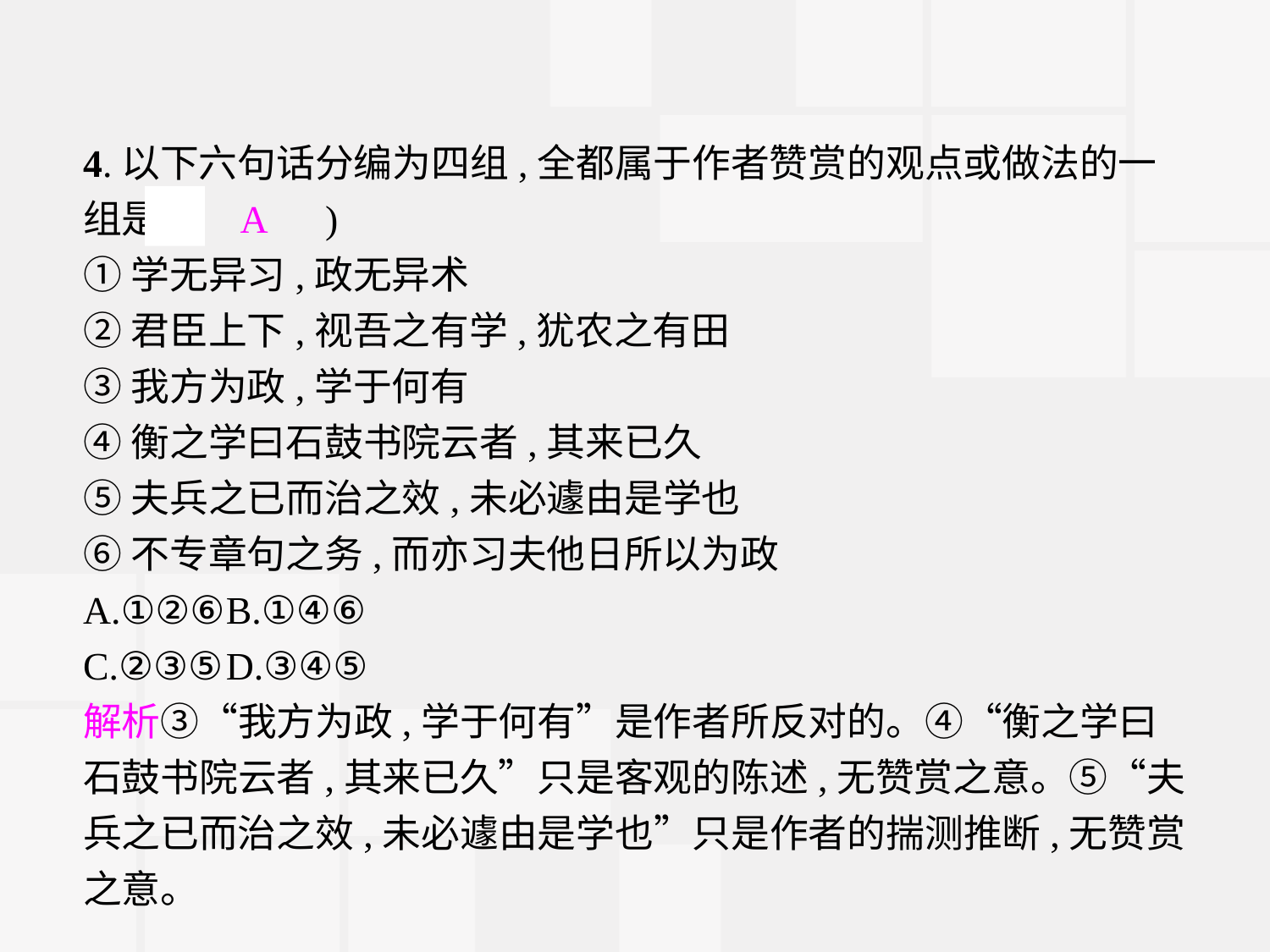

4.以下六句话分编为四组,全都属于作者赞赏的观点或做法的一组是(　A　)
①学无异习,政无异术
②君臣上下,视吾之有学,犹农之有田
③我方为政,学于何有
④衡之学曰石鼓书院云者,其来已久
⑤夫兵之已而治之效,未必遽由是学也
⑥不专章句之务,而亦习夫他日所以为政
A.①②⑥	B.①④⑥
C.②③⑤	D.③④⑤
解析③“我方为政,学于何有”是作者所反对的。④“衡之学曰石鼓书院云者,其来已久”只是客观的陈述,无赞赏之意。⑤“夫兵之已而治之效,未必遽由是学也”只是作者的揣测推断,无赞赏之意。